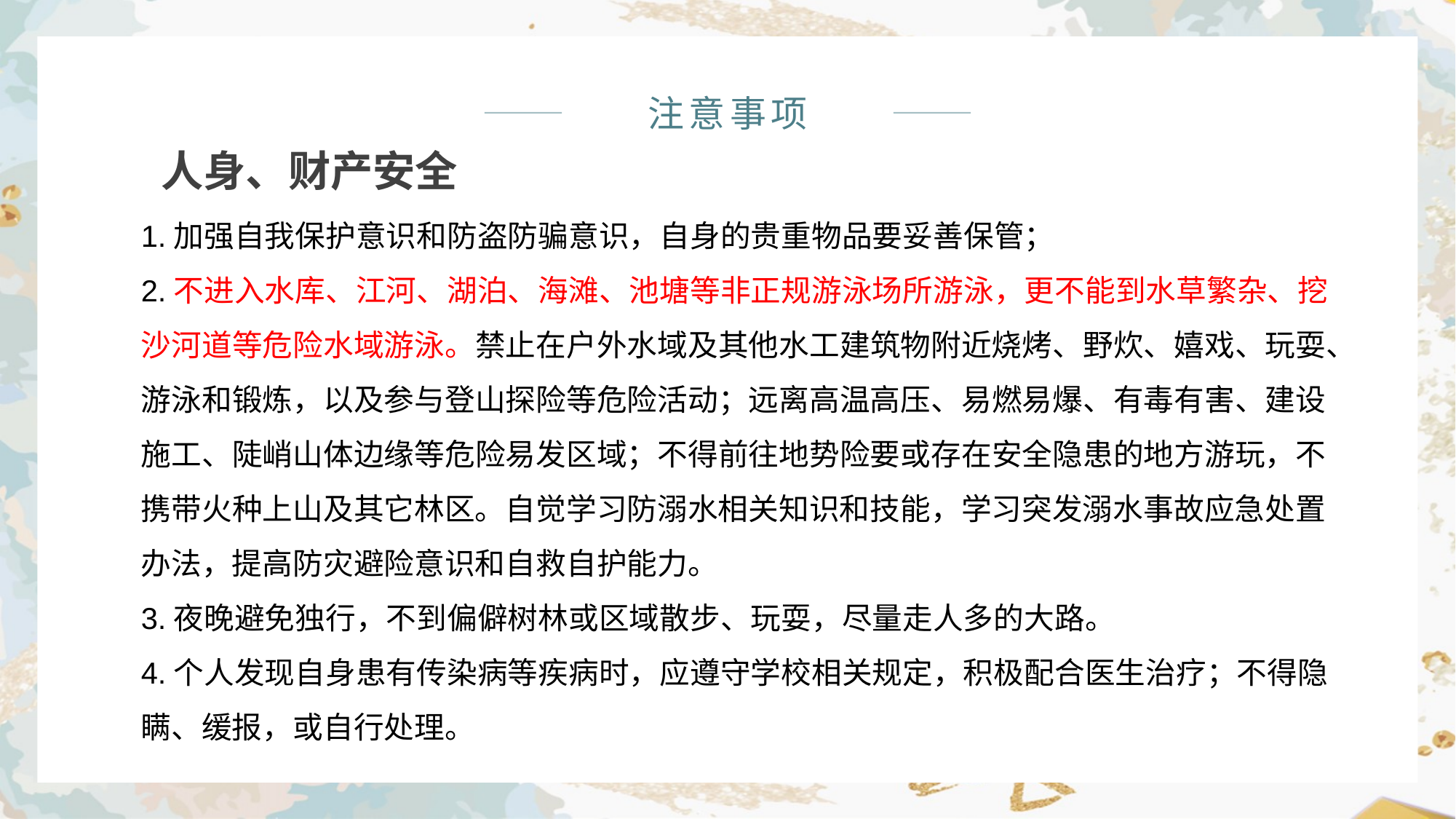

注意事项
人身、财产安全
1.加强自我保护意识和防盗防骗意识，自身的贵重物品要妥善保管；
2.不进入水库、江河、湖泊、海滩、池塘等非正规游泳场所游泳，更不能到水草繁杂、挖沙河道等危险水域游泳。禁止在户外水域及其他水工建筑物附近烧烤、野炊、嬉戏、玩耍、游泳和锻炼，以及参与登山探险等危险活动；远离高温高压、易燃易爆、有毒有害、建设施工、陡峭山体边缘等危险易发区域；不得前往地势险要或存在安全隐患的地方游玩，不携带火种上山及其它林区。自觉学习防溺水相关知识和技能，学习突发溺水事故应急处置办法，提高防灾避险意识和自救自护能力。
3.夜晚避免独行，不到偏僻树林或区域散步、玩耍，尽量走人多的大路。
4.个人发现自身患有传染病等疾病时，应遵守学校相关规定，积极配合医生治疗；不得隐瞒、缓报，或自行处理。